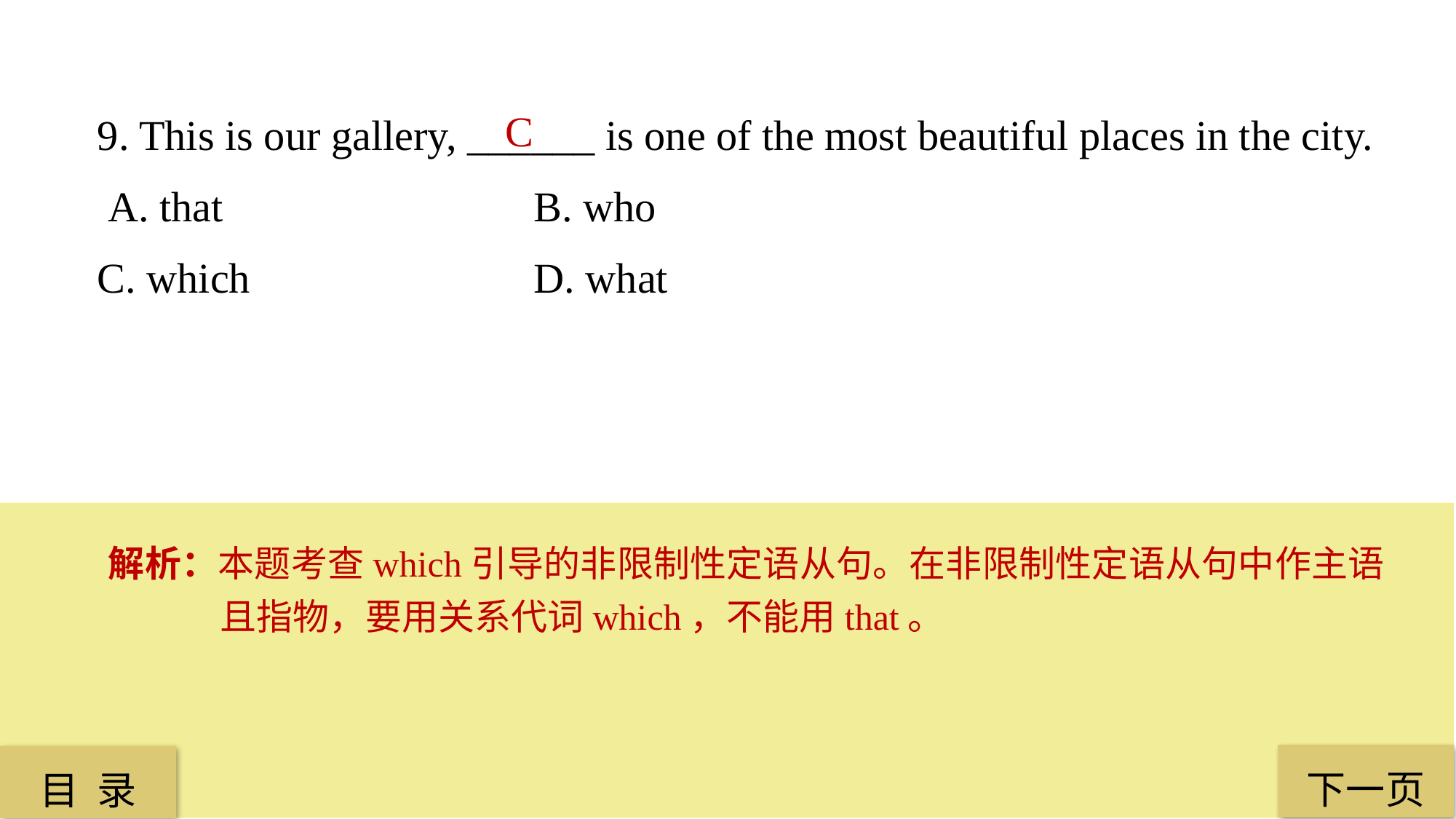

9. This is our gallery, ______ is one of the most beautiful places in the city.
 A. that 			B. who
C. which 			D. what
C
解析：本题考查which引导的非限制性定语从句。在非限制性定语从句中作主语且指物，要用关系代词which，不能用that。